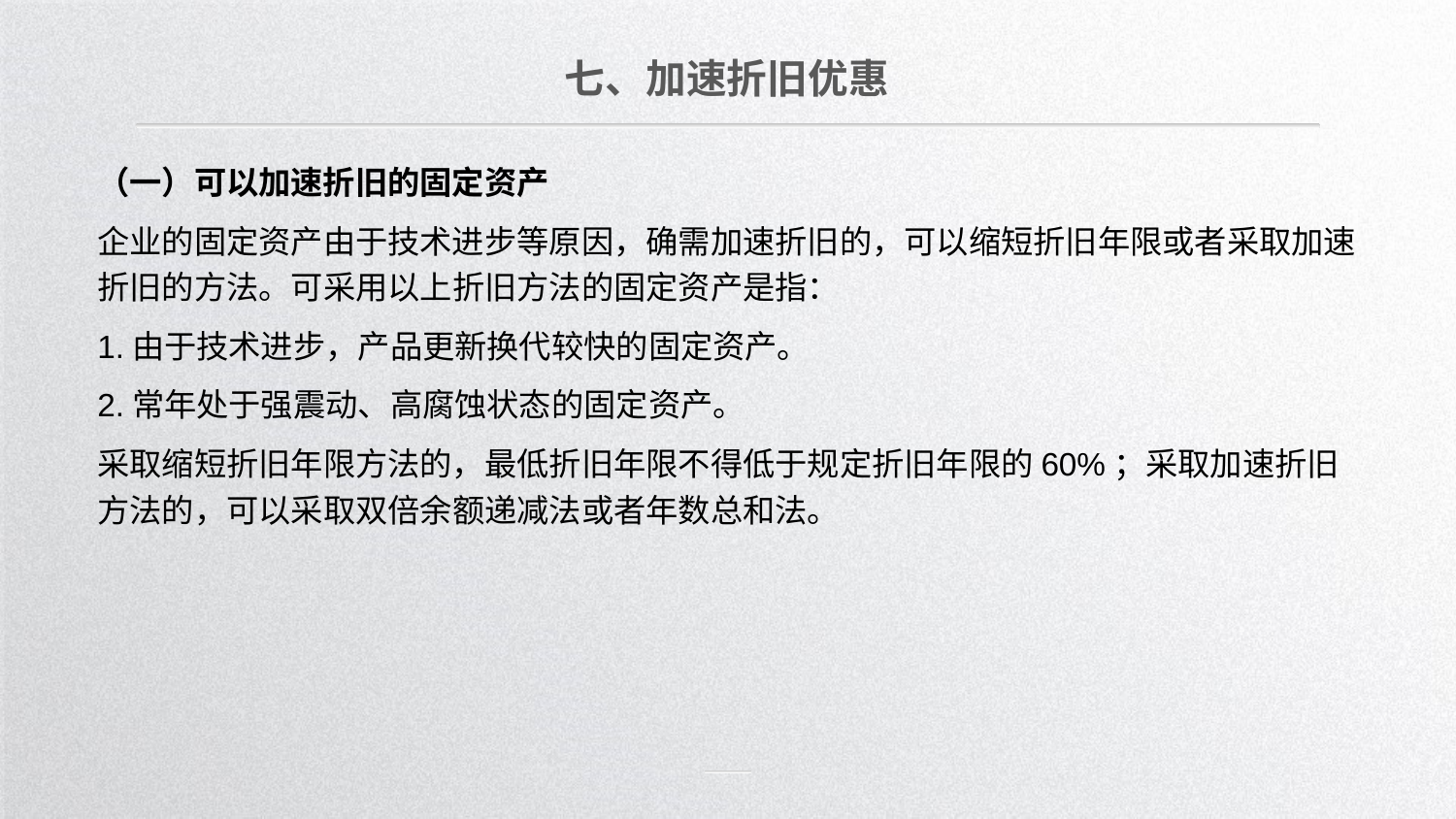

七、加速折旧优惠
（一）可以加速折旧的固定资产
企业的固定资产由于技术进步等原因，确需加速折旧的，可以缩短折旧年限或者采取加速折旧的方法。可采用以上折旧方法的固定资产是指：
1.由于技术进步，产品更新换代较快的固定资产。
2.常年处于强震动、高腐蚀状态的固定资产。
采取缩短折旧年限方法的，最低折旧年限不得低于规定折旧年限的60%；采取加速折旧方法的，可以采取双倍余额递减法或者年数总和法。